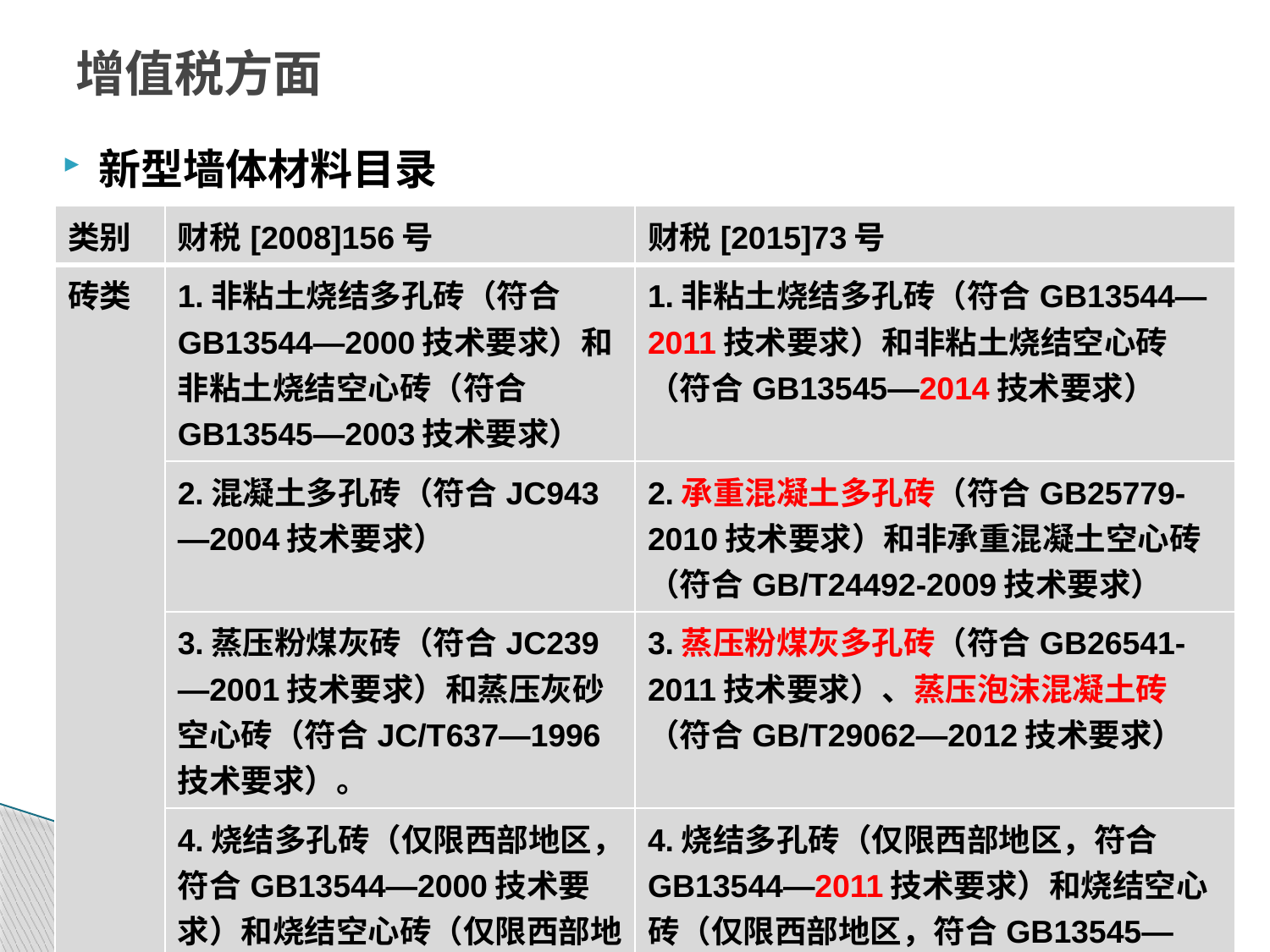

# 增值税方面
新型墙体材料目录

| 类别 | 财税[2008]156号 | 财税[2015]73号 |
| --- | --- | --- |
| 砖类 | 1.非粘土烧结多孔砖（符合GB13544—2000技术要求）和非粘土烧结空心砖（符合GB13545—2003技术要求） | 1.非粘土烧结多孔砖（符合GB13544—2011技术要求）和非粘土烧结空心砖（符合GB13545—2014技术要求） |
|  | 2.混凝土多孔砖（符合JC943—2004技术要求） | 2.承重混凝土多孔砖（符合GB25779-2010技术要求）和非承重混凝土空心砖（符合GB/T24492-2009技术要求） |
|  | 3.蒸压粉煤灰砖（符合JC239—2001技术要求）和蒸压灰砂空心砖（符合JC/T637—1996技术要求）。 | 3.蒸压粉煤灰多孔砖（符合GB26541-2011技术要求）、蒸压泡沫混凝土砖（符合GB/T29062—2012技术要求） |
|  | 4.烧结多孔砖（仅限西部地区，符合GB13544—2000技术要求）和烧结空心砖（仅限西部地区，符合GB13545—2003技术要求） | 4.烧结多孔砖（仅限西部地区，符合GB13544—2011技术要求）和烧结空心砖（仅限西部地区，符合GB13545—2014技术要求） |